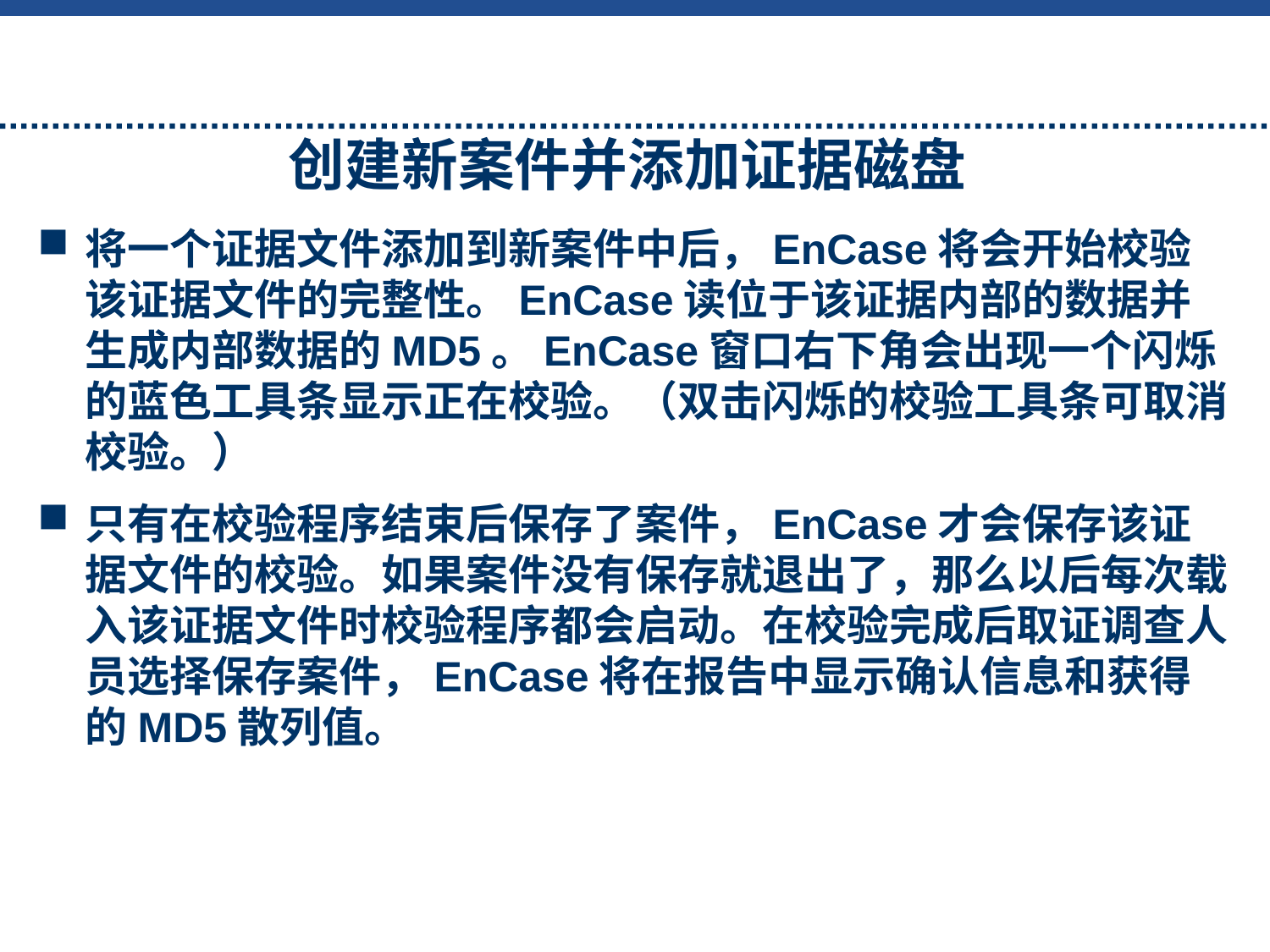

创建新案件并添加证据磁盘
将一个证据文件添加到新案件中后，EnCase将会开始校验该证据文件的完整性。EnCase读位于该证据内部的数据并生成内部数据的MD5。EnCase窗口右下角会出现一个闪烁的蓝色工具条显示正在校验。（双击闪烁的校验工具条可取消校验。）
只有在校验程序结束后保存了案件，EnCase才会保存该证据文件的校验。如果案件没有保存就退出了，那么以后每次载入该证据文件时校验程序都会启动。在校验完成后取证调查人员选择保存案件，EnCase将在报告中显示确认信息和获得的MD5散列值。